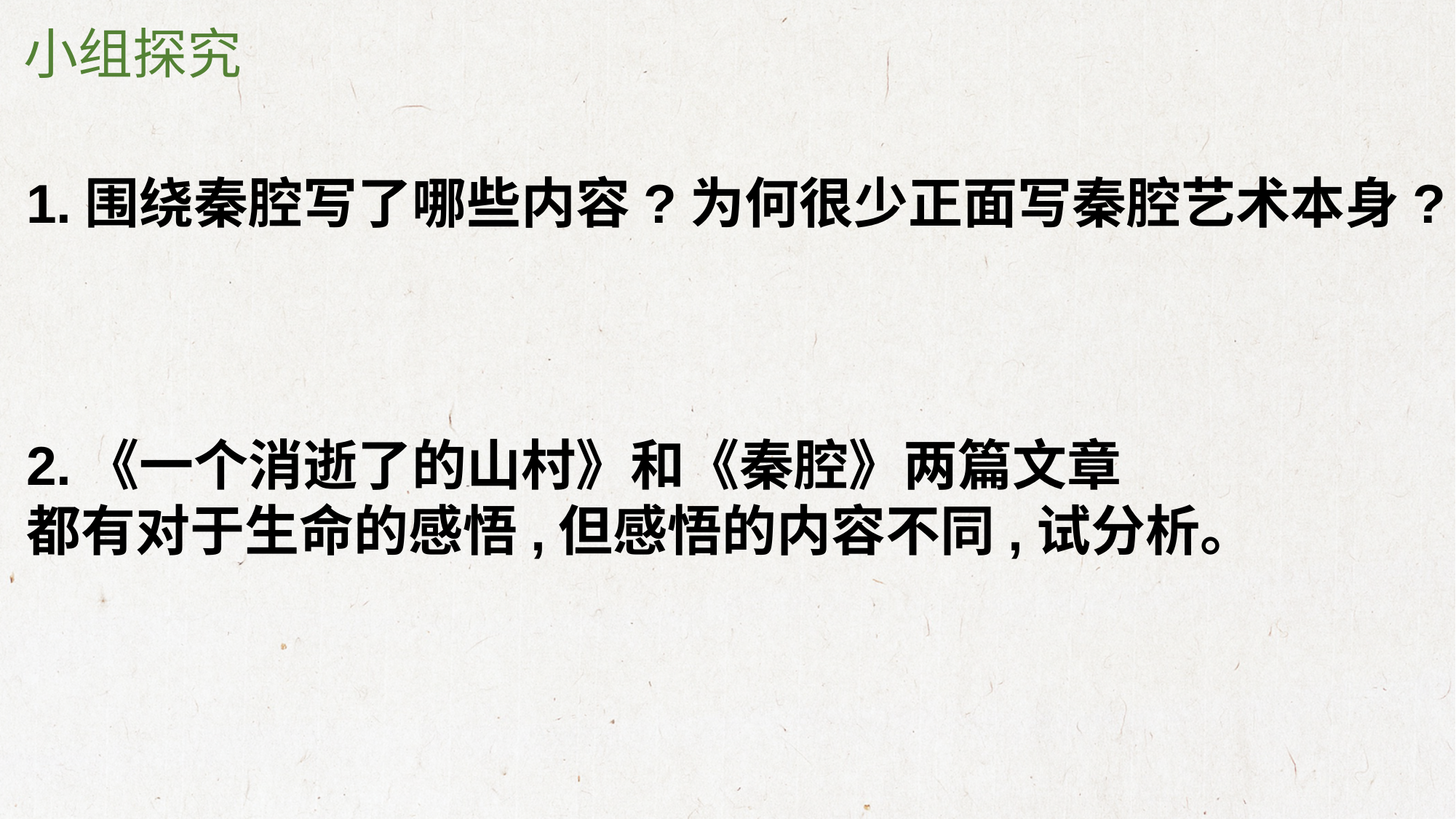

小组探究
1.围绕秦腔写了哪些内容?为何很少正面写秦腔艺术本身?

2.《一个消逝了的山村》和《秦腔》两篇文章
都有对于生命的感悟,但感悟的内容不同,试分析。